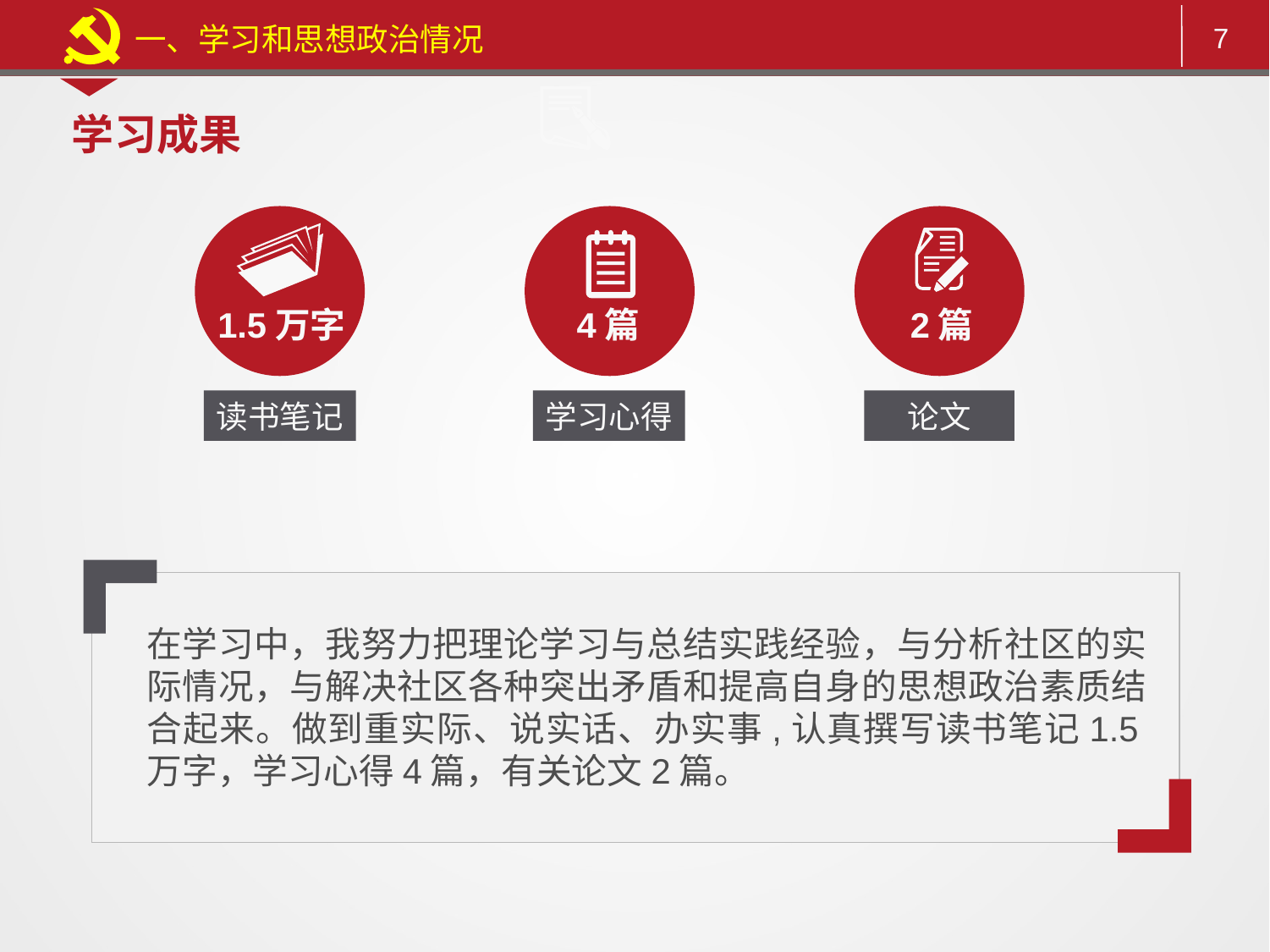

一、学习和思想政治情况

学习成果

1.5万字
4篇
2篇
读书笔记
学习心得
论文

在学习中，我努力把理论学习与总结实践经验，与分析社区的实际情况，与解决社区各种突出矛盾和提高自身的思想政治素质结合起来。做到重实际、说实话、办实事,认真撰写读书笔记1.5万字，学习心得4篇，有关论文2篇。